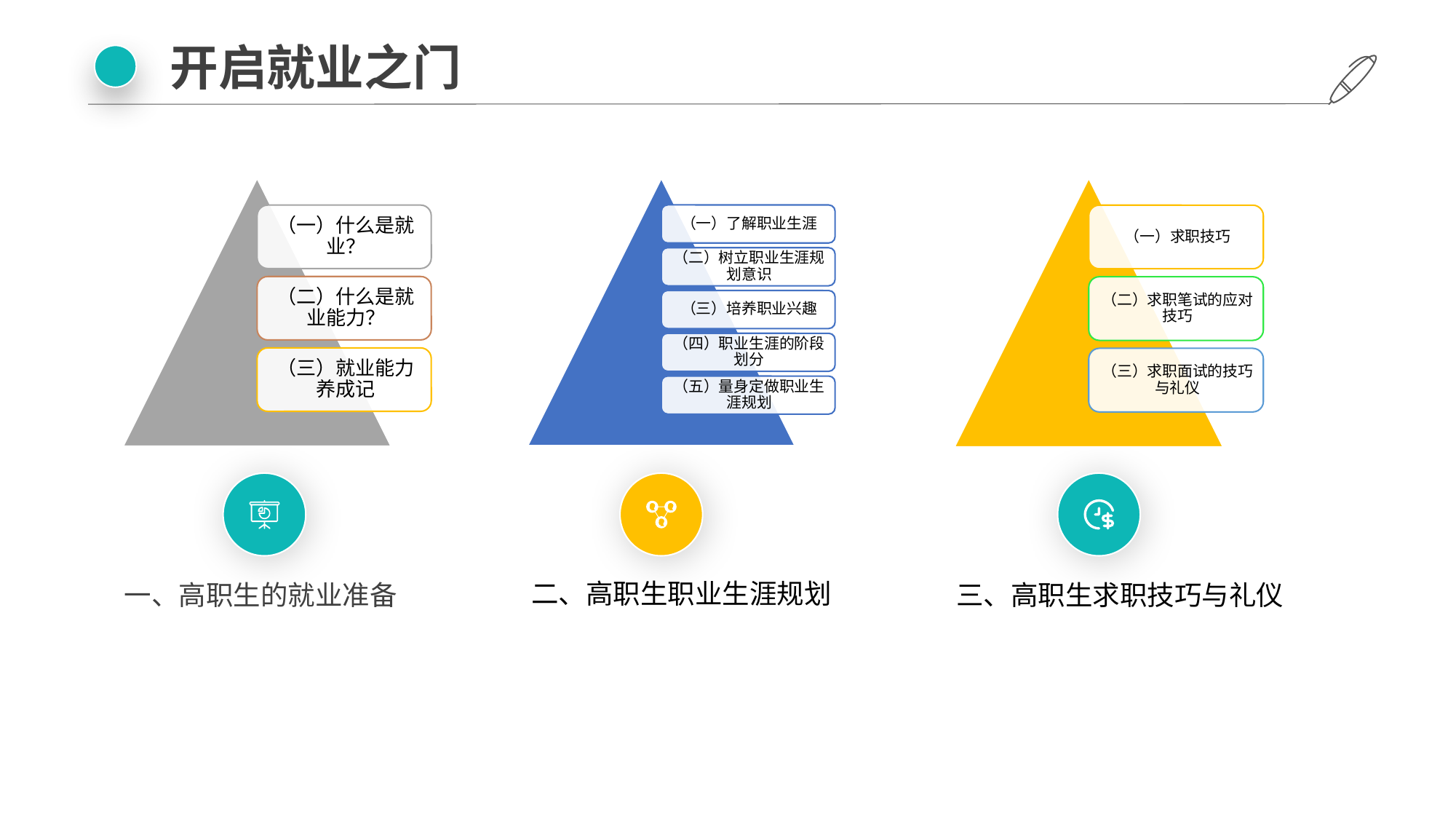

开启就业之门

（一）什么是就业？
（二）什么是就业能力？
（三）就业能力养成记
（一）求职技巧
（二）求职笔试的应对技巧
（三）求职面试的技巧与礼仪
（一）了解职业生涯
（二）树立职业生涯规划意识
（三）培养职业兴趣
（四）职业生涯的阶段划分
（五）量身定做职业生涯规划

二、高职生职业生涯规划
一、高职生的就业准备
三、高职生求职技巧与礼仪